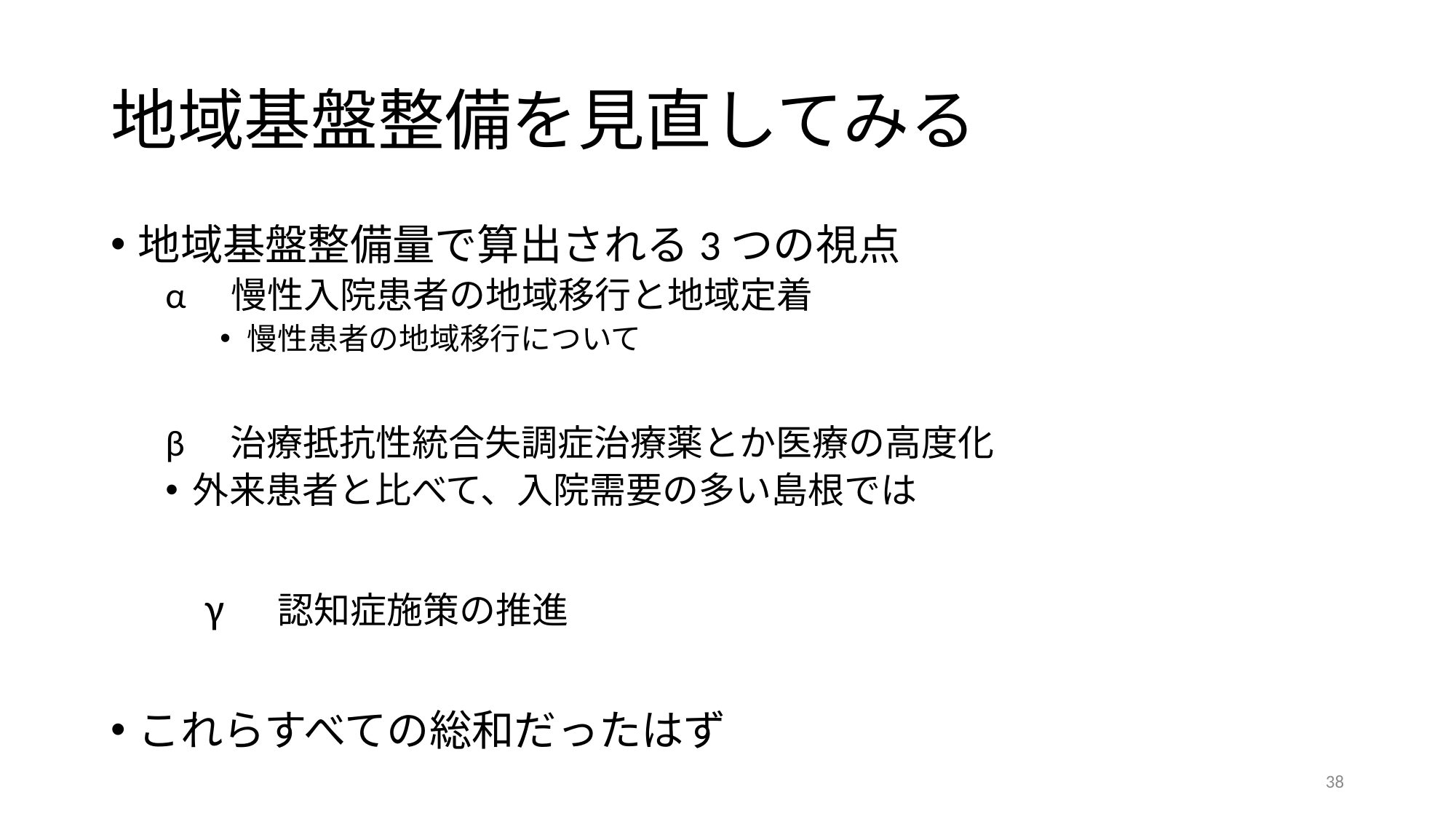

# 地域基盤整備を見直してみる
地域基盤整備量で算出される3つの視点
α　慢性入院患者の地域移行と地域定着
慢性患者の地域移行について

β　治療抵抗性統合失調症治療薬とか医療の高度化
外来患者と比べて、入院需要の多い島根では

　　γ　認知症施策の推進

これらすべての総和だったはず
38